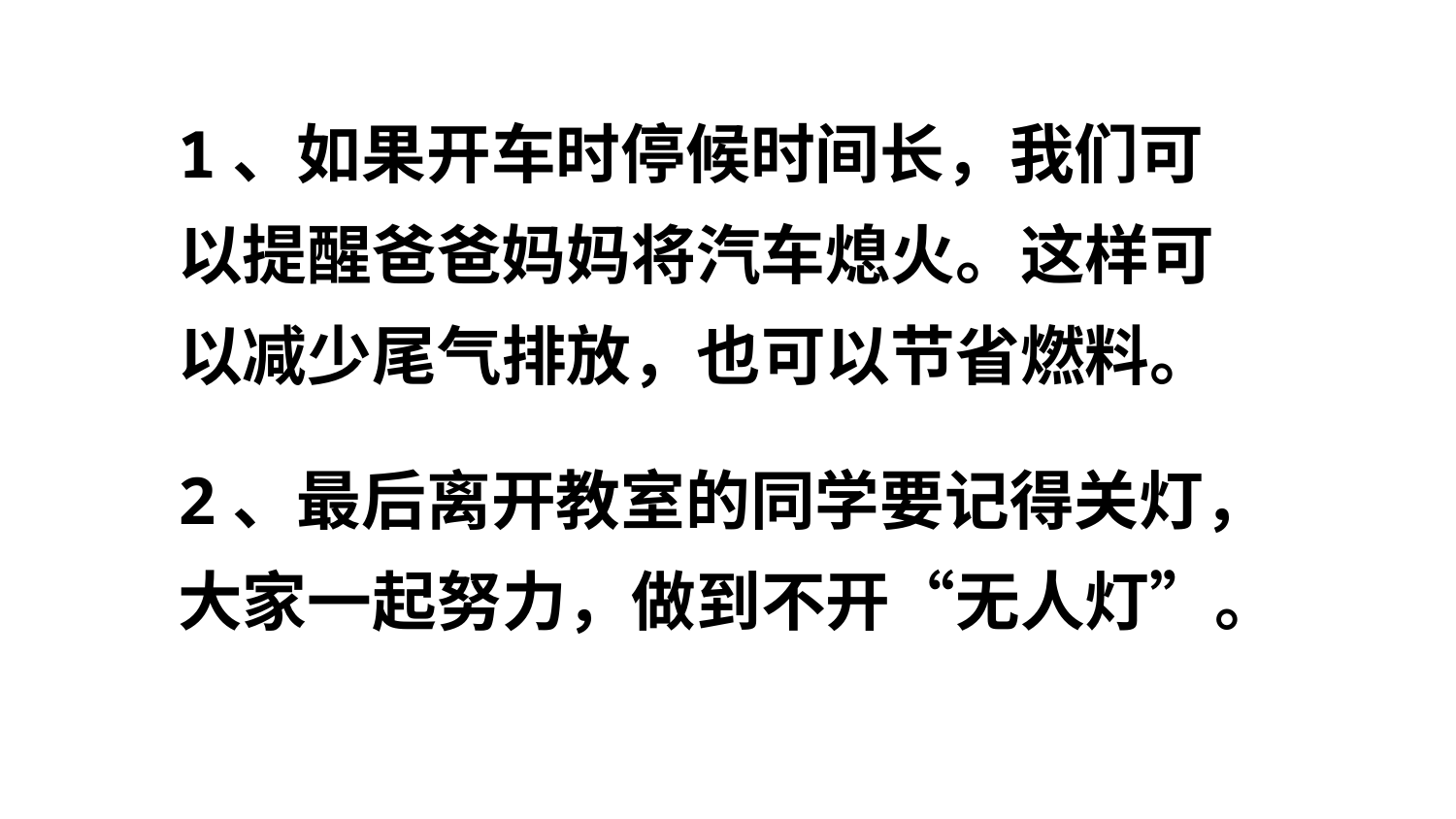

1、如果开车时停候时间长，我们可以提醒爸爸妈妈将汽车熄火。这样可以减少尾气排放，也可以节省燃料。
2、最后离开教室的同学要记得关灯，大家一起努力，做到不开“无人灯”。